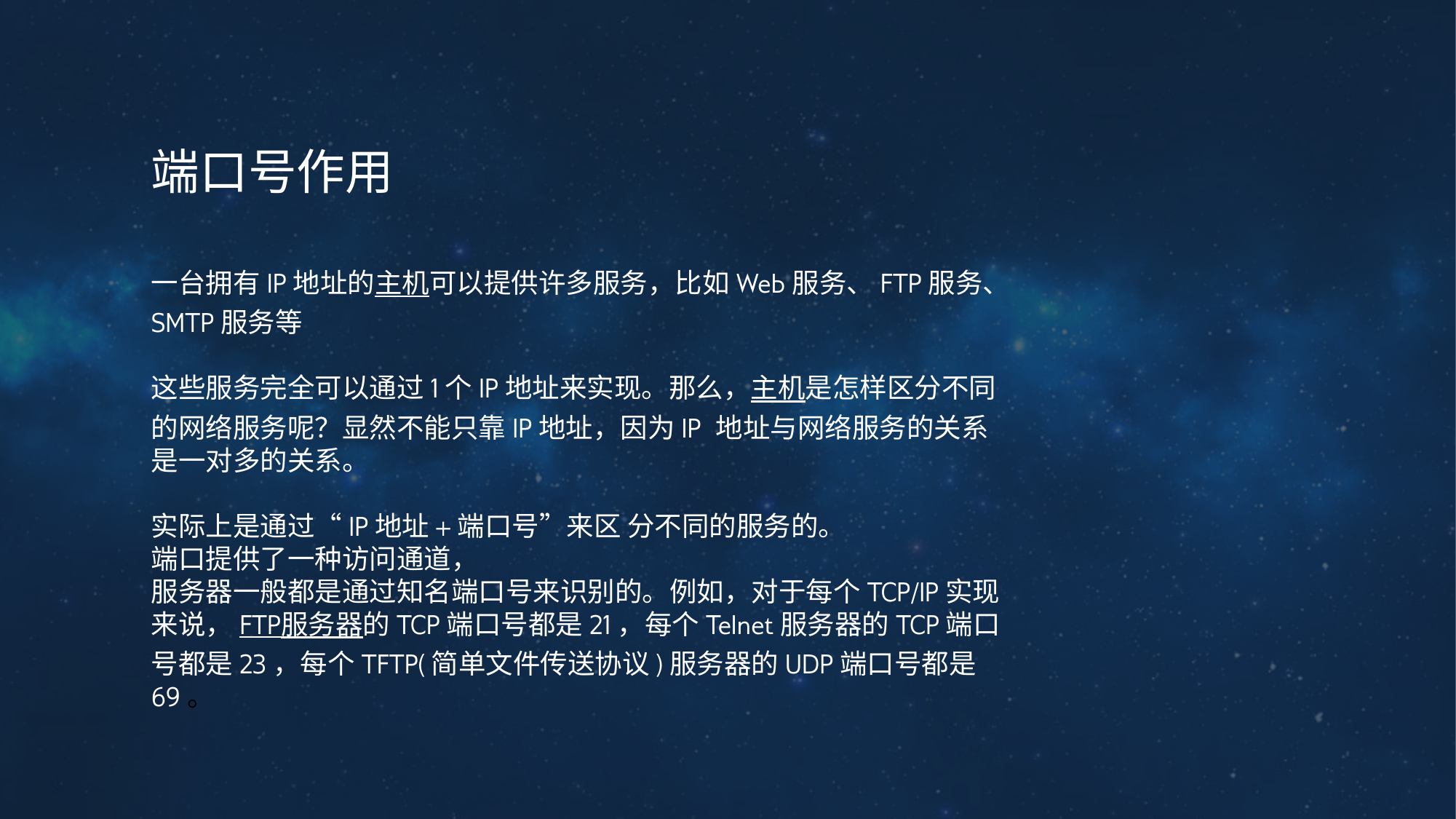

端口号作用

一台拥有IP地址的主机可以提供许多服务，比如Web服务、FTP服务、SMTP服务等

这些服务完全可以通过1个IP地址来实现。那么，主机是怎样区分不同的网络服务呢？显然不能只靠IP地址，因为IP 地址与网络服务的关系是一对多的关系。

实际上是通过“IP地址+端口号”来区 分不同的服务的。
端口提供了一种访问通道，
服务器一般都是通过知名端口号来识别的。例如，对于每个TCP/IP实现来说，FTP服务器的TCP端口号都是21，每个Telnet服务器的TCP端口号都是23，每个TFTP(简单文件传送协议)服务器的UDP端口号都是69。